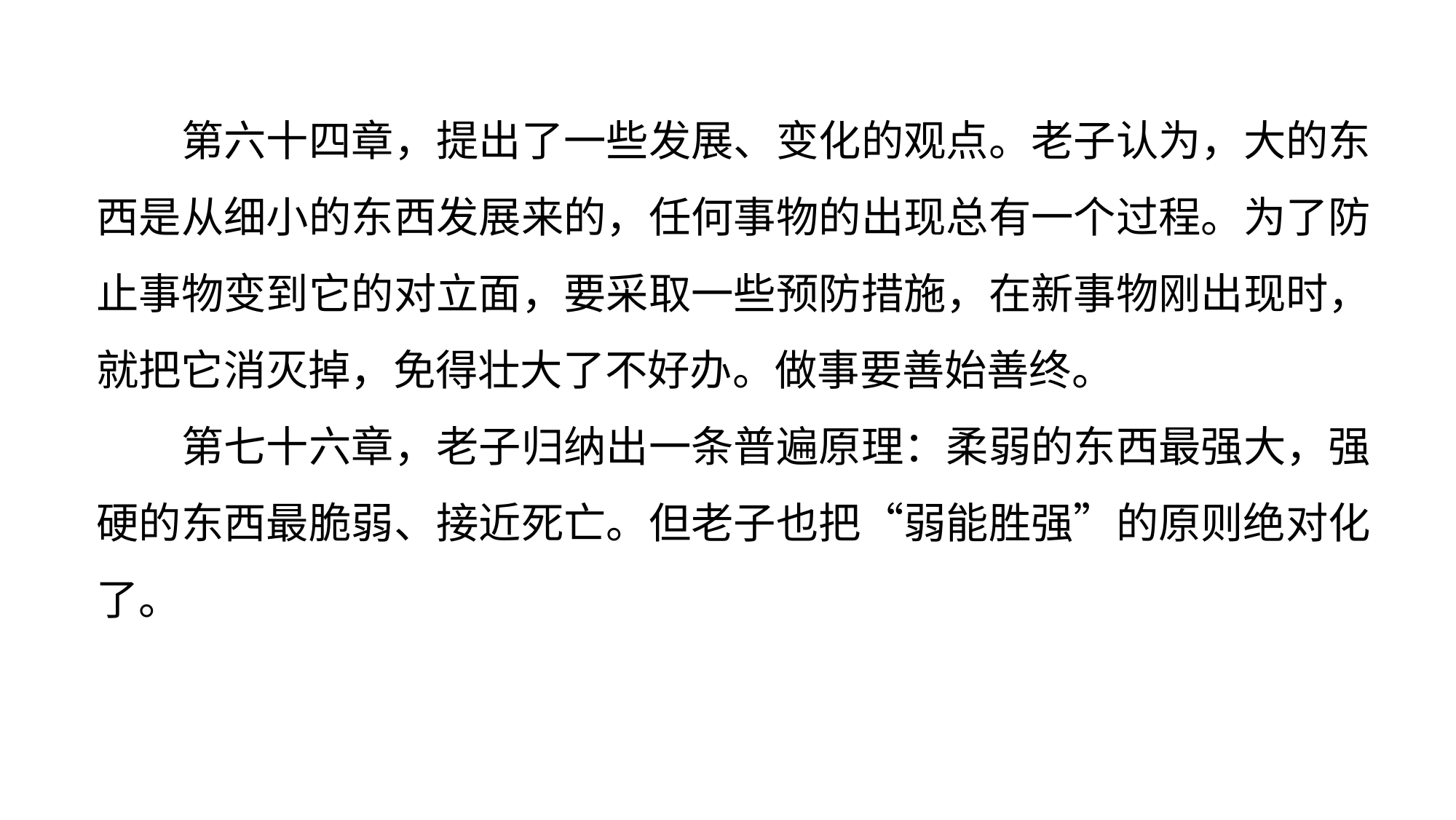

第六十四章，提出了一些发展、变化的观点。老子认为，大的东西是从细小的东西发展来的，任何事物的出现总有一个过程。为了防止事物变到它的对立面，要采取一些预防措施，在新事物刚出现时，就把它消灭掉，免得壮大了不好办。做事要善始善终。
第七十六章，老子归纳出一条普遍原理：柔弱的东西最强大，强硬的东西最脆弱、接近死亡。但老子也把“弱能胜强”的原则绝对化了。